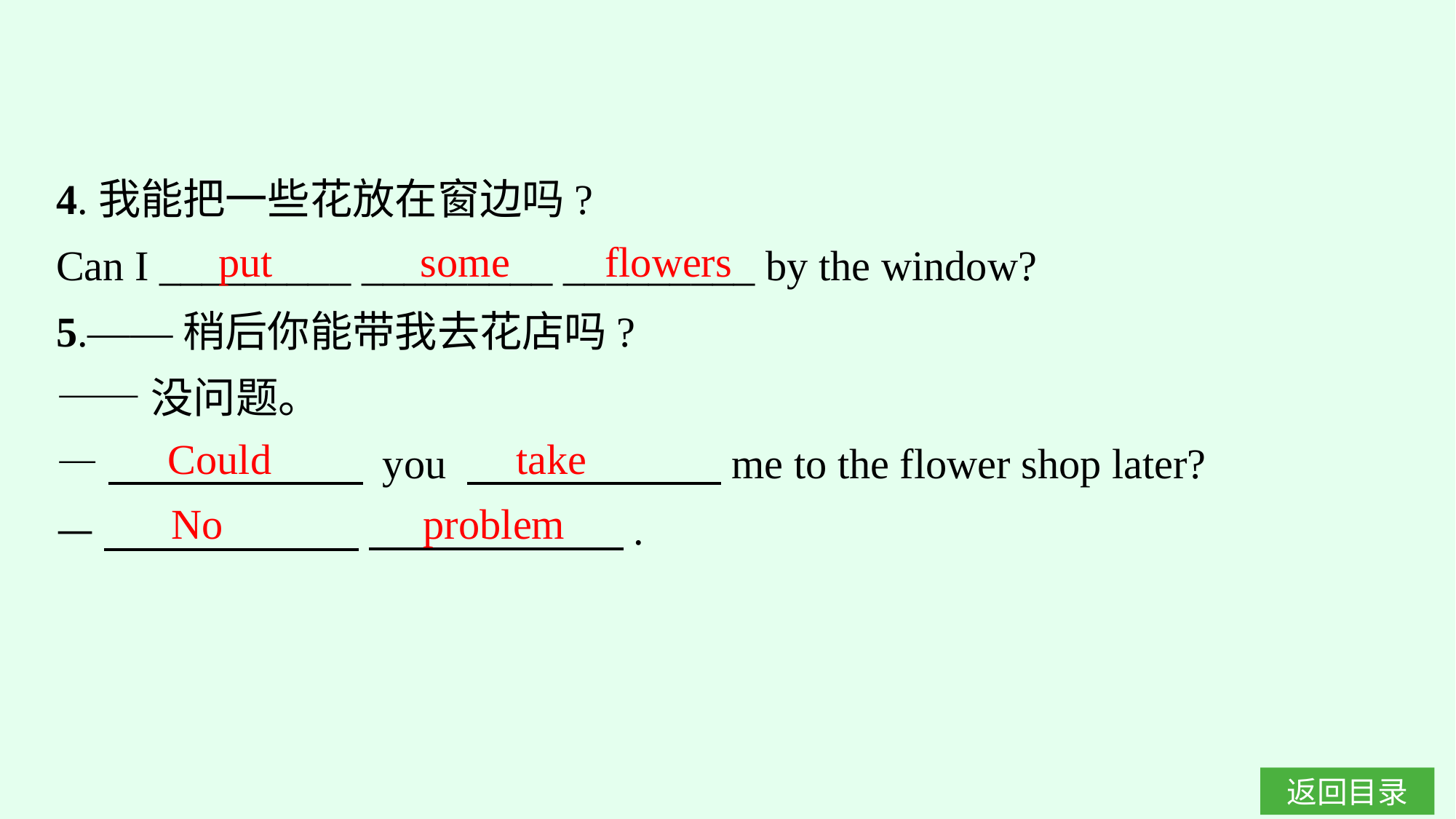

4.我能把一些花放在窗边吗?
Can I _________ _________ _________ by the window?
5.——稍后你能带我去花店吗?
——没问题。
—　　　　　　 you 　　　　　　me to the flower shop later?
—　　　　　　 　　　　　　.
put              some         flowers
Could
take
No                   problem